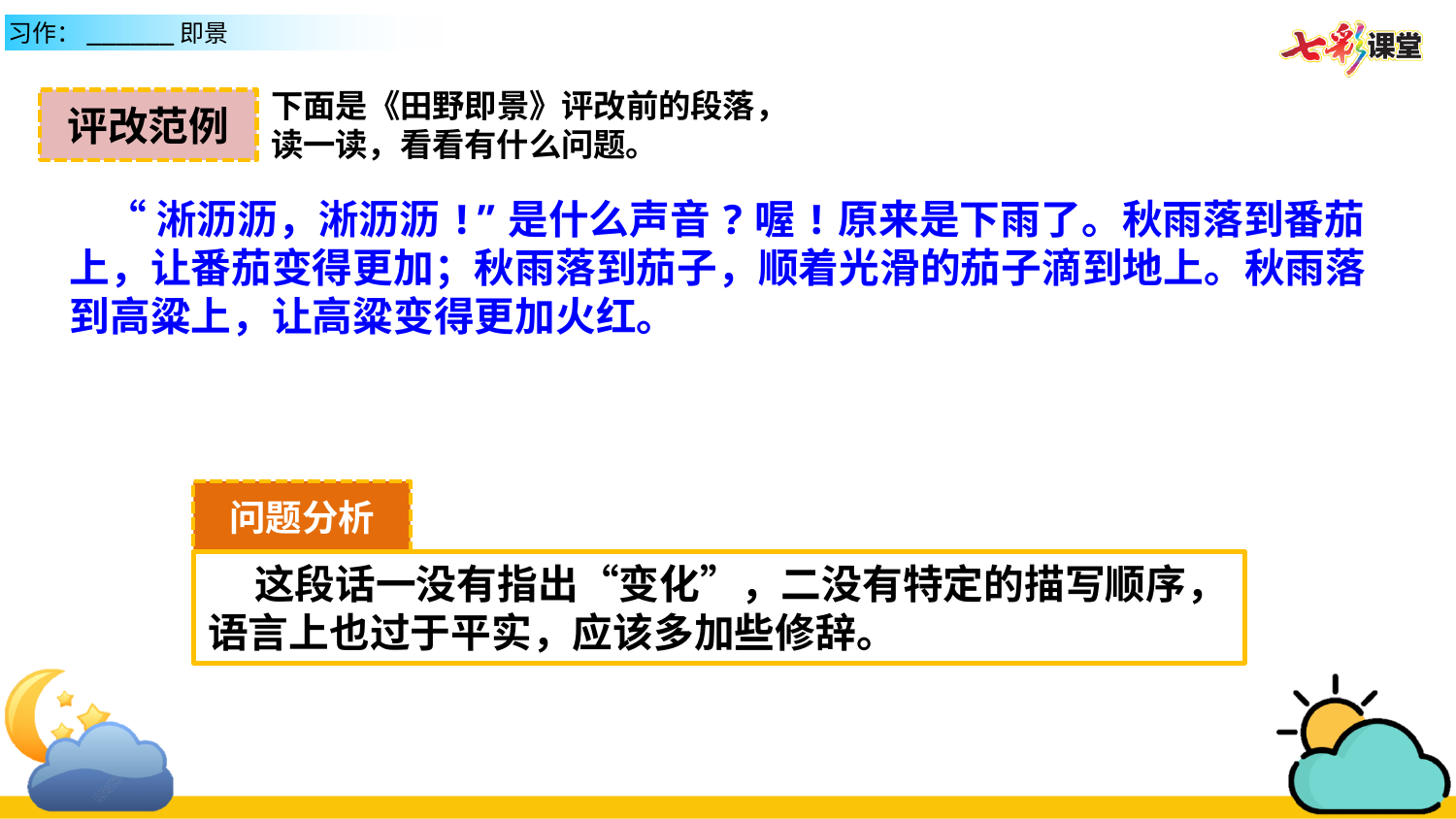

下面是《田野即景》评改前的段落，
读一读，看看有什么问题。
评改范例
    “淅沥沥，淅沥沥!”是什么声音?喔!原来是下雨了。秋雨落到番茄上，让番茄变得更加；秋雨落到茄子，顺着光滑的茄子滴到地上。秋雨落到高粱上，让高粱变得更加火红。
问题分析
    这段话一没有指出“变化”，二没有特定的描写顺序，语言上也过于平实，应该多加些修辞。